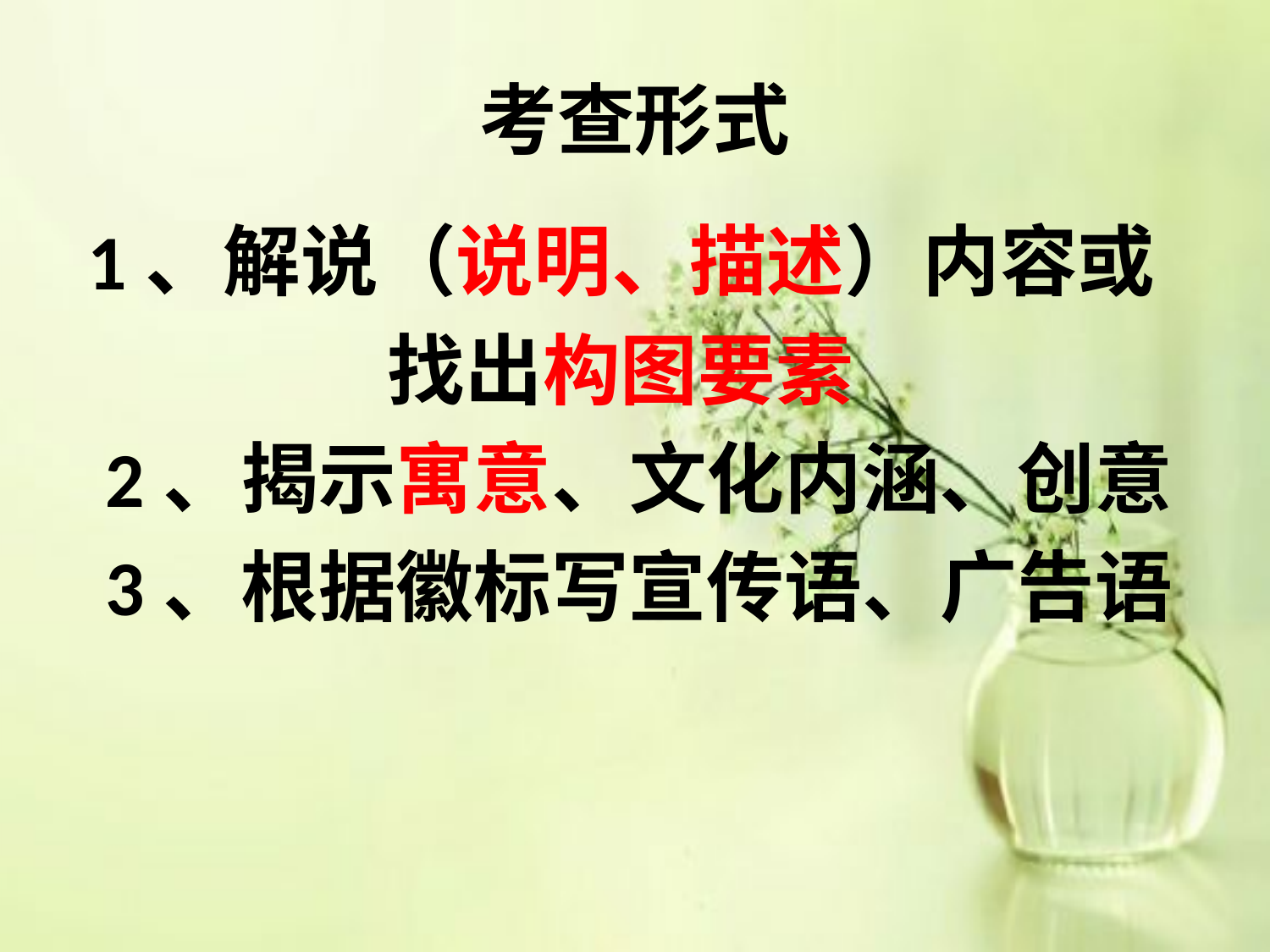

# 考查形式
1、解说（说明、描述）内容或
                找出构图要素
 2、揭示寓意、文化内涵、创意
 3、根据徽标写宣传语、广告语